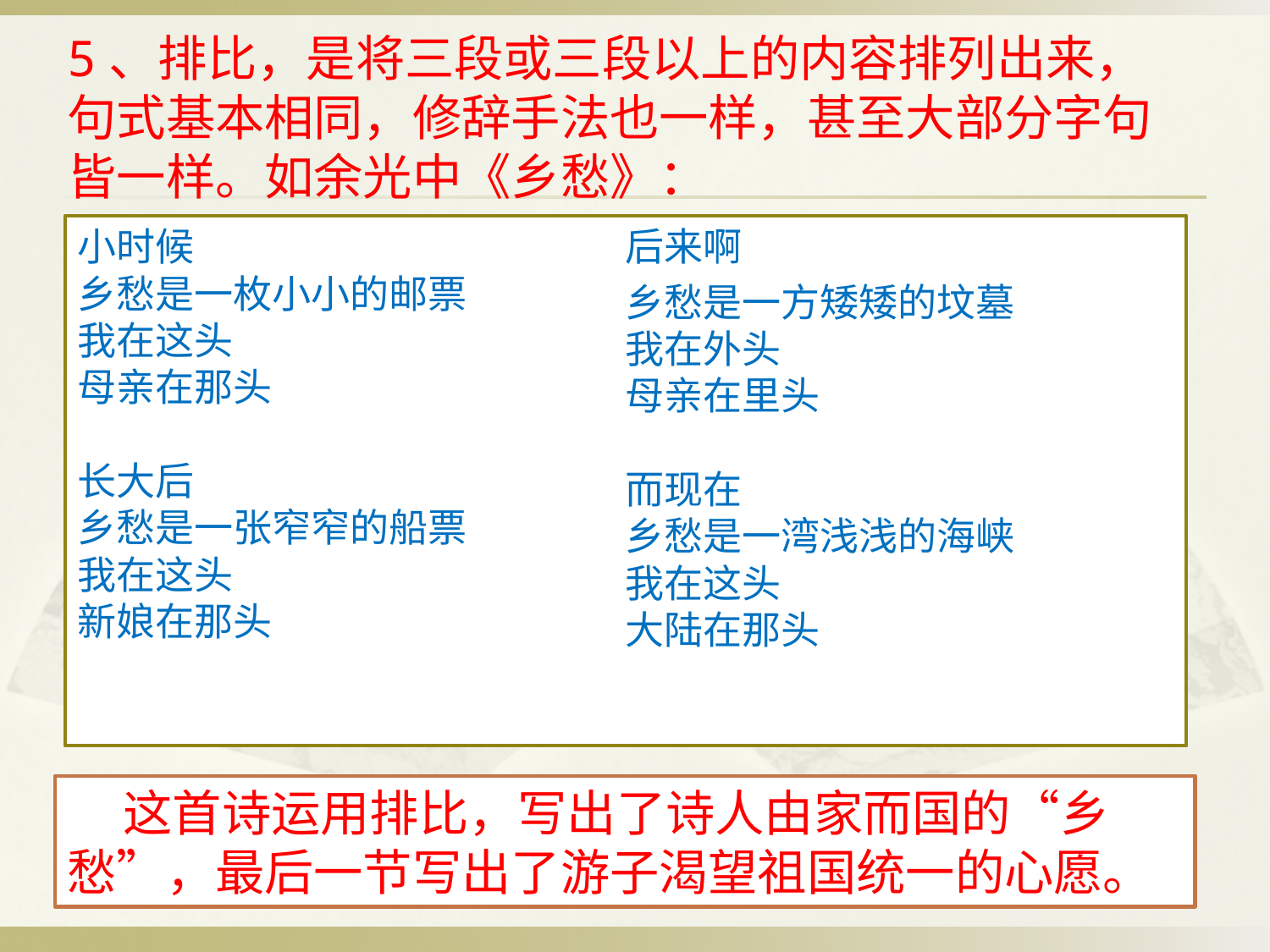

# 5、排比，是将三段或三段以上的内容排列出来，句式基本相同，修辞手法也一样，甚至大部分字句皆一样。如余光中《乡愁》：
小时候
乡愁是一枚小小的邮票
我在这头
母亲在那头
长大后
乡愁是一张窄窄的船票
我在这头
新娘在那头
后来啊
乡愁是一方矮矮的坟墓
我在外头
母亲在里头
而现在
乡愁是一湾浅浅的海峡
我在这头
大陆在那头
    这首诗运用排比，写出了诗人由家而国的“乡愁”，最后一节写出了游子渴望祖国统一的心愿。